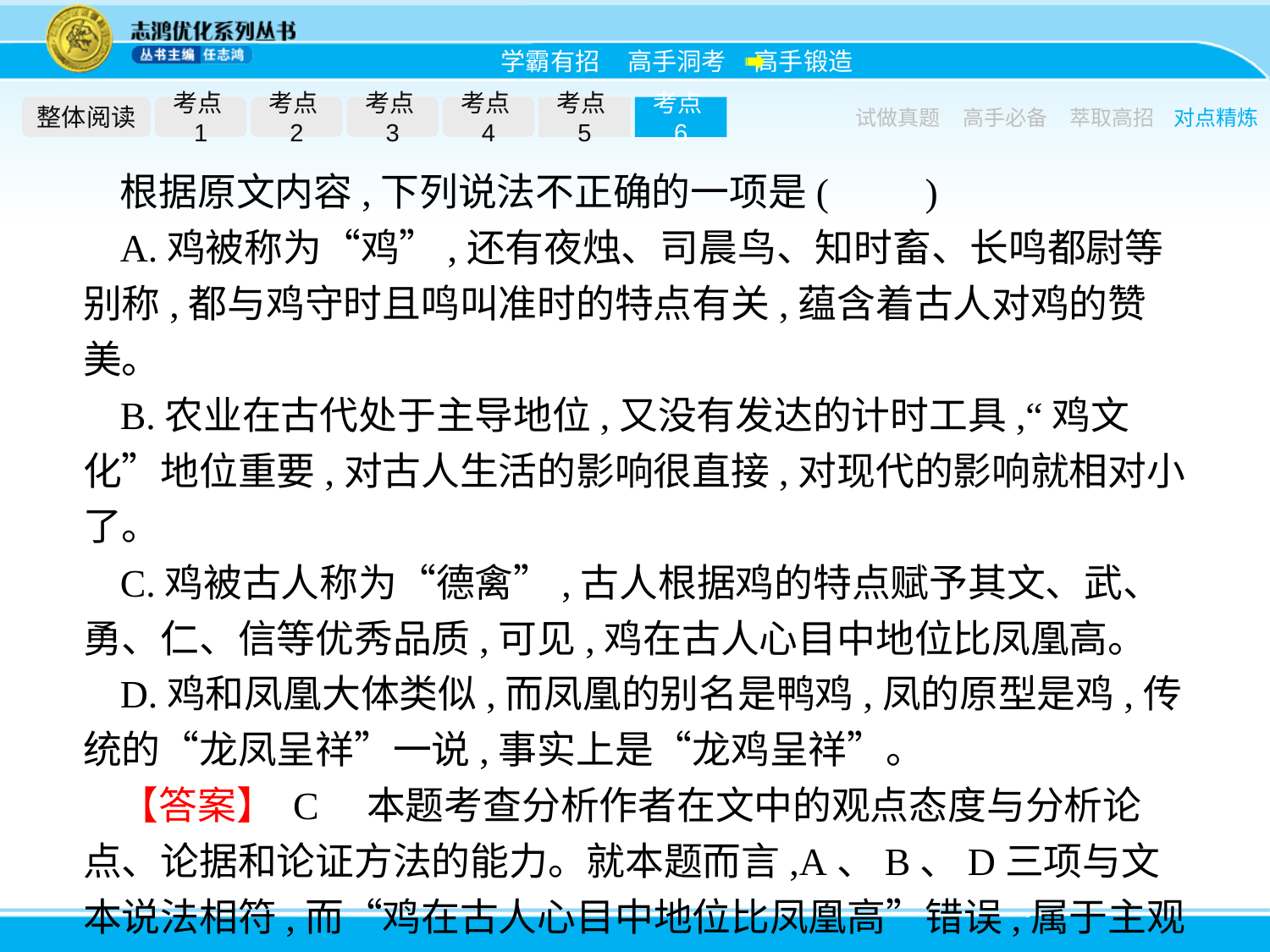

整体阅读
考点1
考点2
考点3
考点4
考点5
考点6
试做真题
高手必备
萃取高招
对点精炼
根据原文内容,下列说法不正确的一项是(　　)
A.鸡被称为“鸡”,还有夜烛、司晨鸟、知时畜、长鸣都尉等别称,都与鸡守时且鸣叫准时的特点有关,蕴含着古人对鸡的赞美。
B.农业在古代处于主导地位,又没有发达的计时工具,“鸡文化”地位重要,对古人生活的影响很直接,对现代的影响就相对小了。
C.鸡被古人称为“德禽”,古人根据鸡的特点赋予其文、武、勇、仁、信等优秀品质,可见,鸡在古人心目中地位比凤凰高。
D.鸡和凤凰大体类似,而凤凰的别名是鸭鸡,凤的原型是鸡,传统的“龙凤呈祥”一说,事实上是“龙鸡呈祥”。
【答案】 C　本题考查分析作者在文中的观点态度与分析论点、论据和论证方法的能力。就本题而言,A、B、D三项与文本说法相符,而“鸡在古人心目中地位比凤凰高”错误,属于主观臆断。